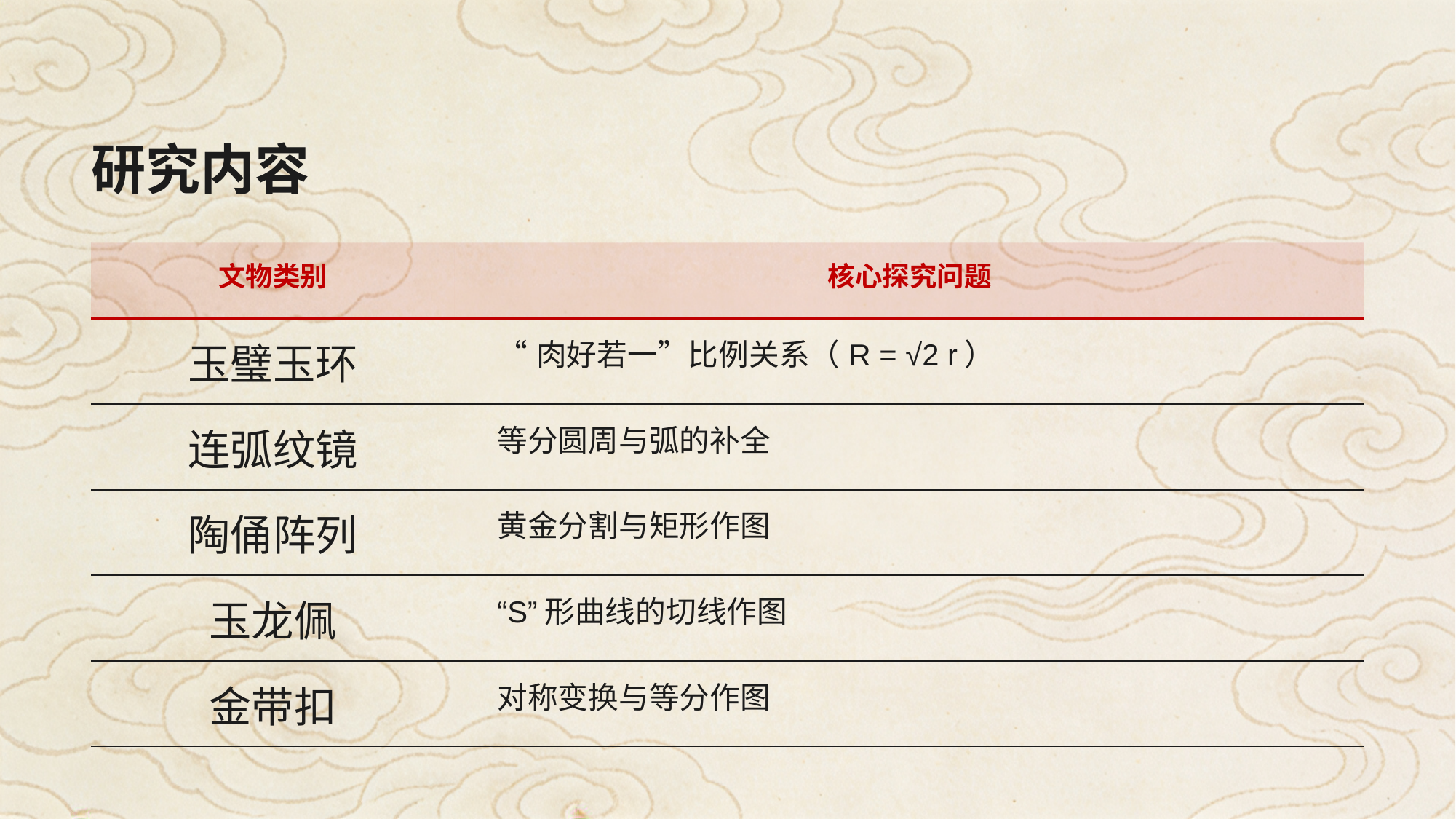

研究内容
| 文物类别 | 核心探究问题 |
| --- | --- |
| 玉璧玉环 | “肉好若一”比例关系（R = √2 r） |
| 连弧纹镜 | 等分圆周与弧的补全 |
| 陶俑阵列 | 黄金分割与矩形作图 |
| 玉龙佩 | “S”形曲线的切线作图 |
| 金带扣 | 对称变换与等分作图 |